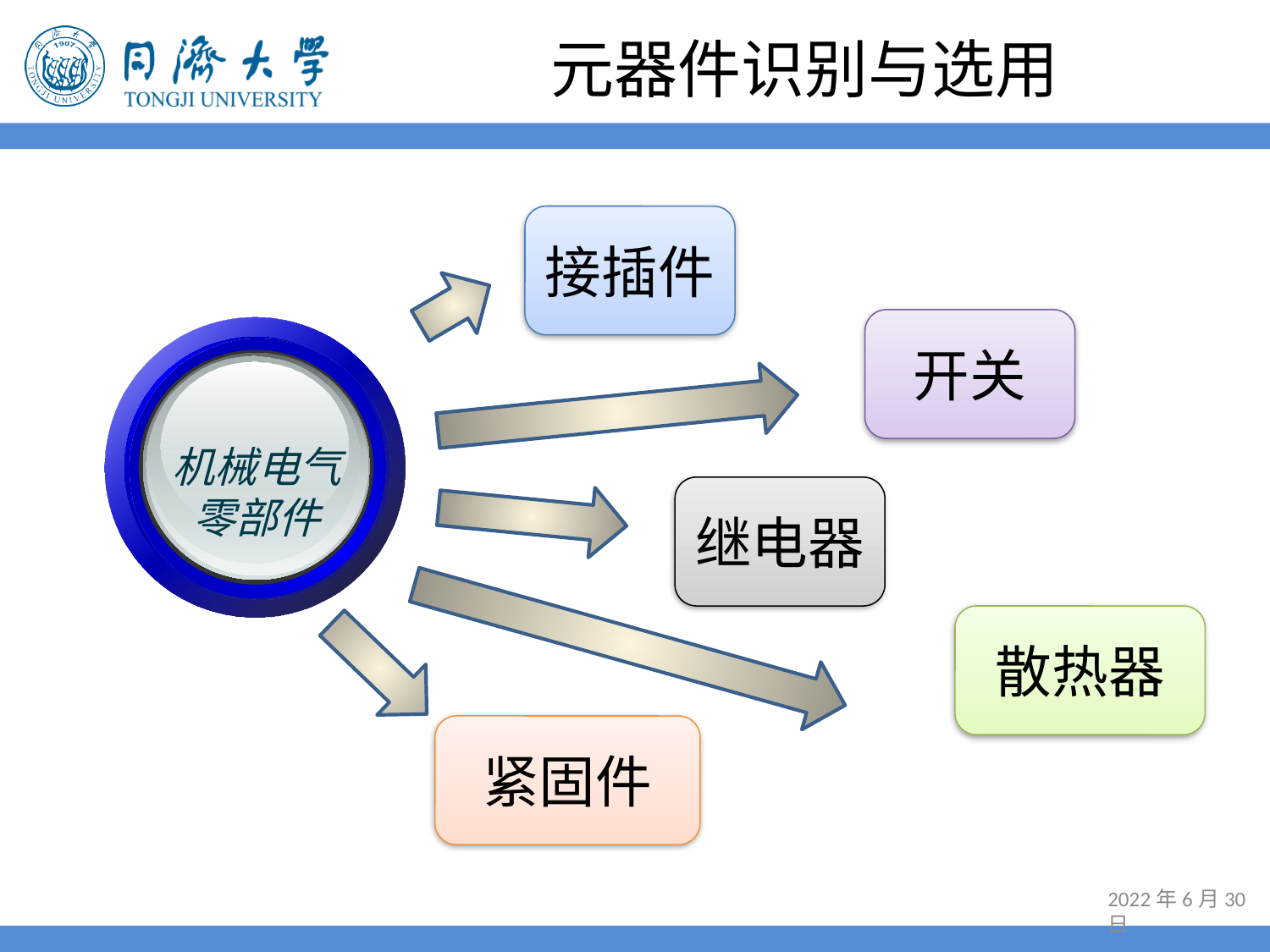

# 元器件识别与选用
接插件

开关

机械电气
零部件

继电器

散热器

紧固件
2022年6月30日